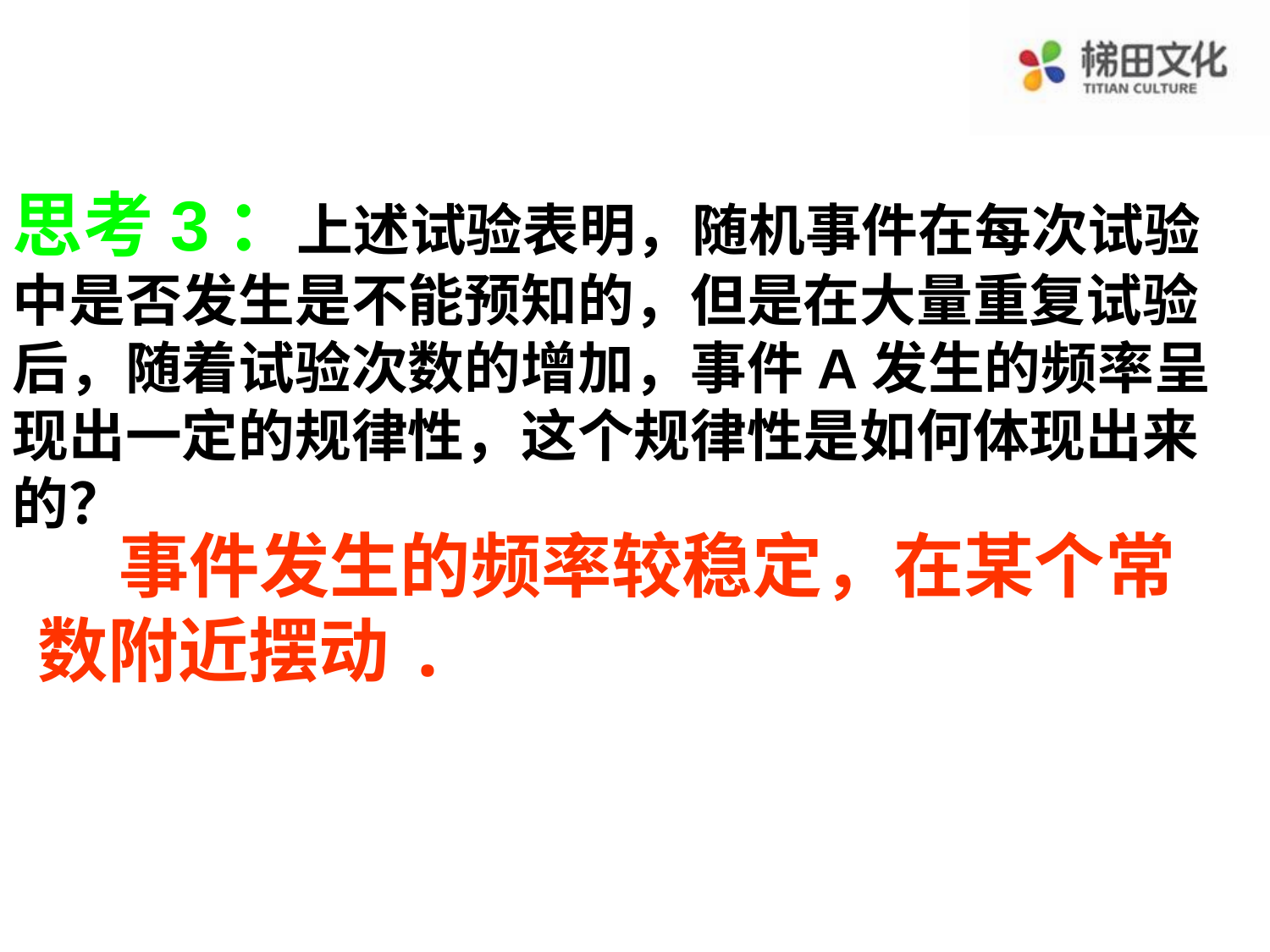

思考3：上述试验表明，随机事件在每次试验中是否发生是不能预知的，但是在大量重复试验后，随着试验次数的增加，事件A发生的频率呈现出一定的规律性，这个规律性是如何体现出来的？
    事件发生的频率较稳定，在某个常数附近摆动.